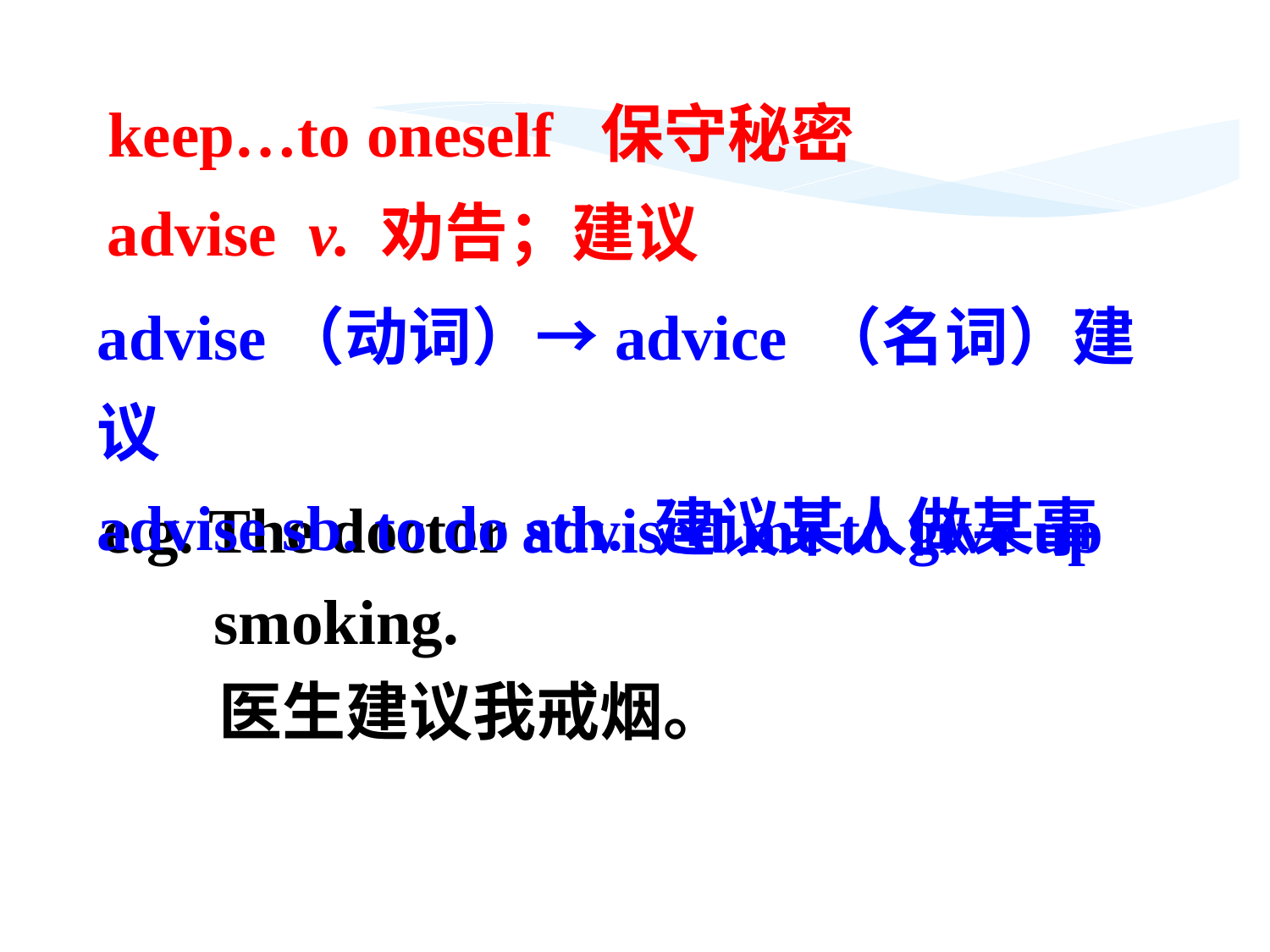

keep…to oneself  保守秘密
advise  v. 劝告；建议
advise（动词）→advice （名词）建议
advise sb. to do sth. 建议某人做某事
e.g. The doctor advised me to give up
       smoking.
       医生建议我戒烟。